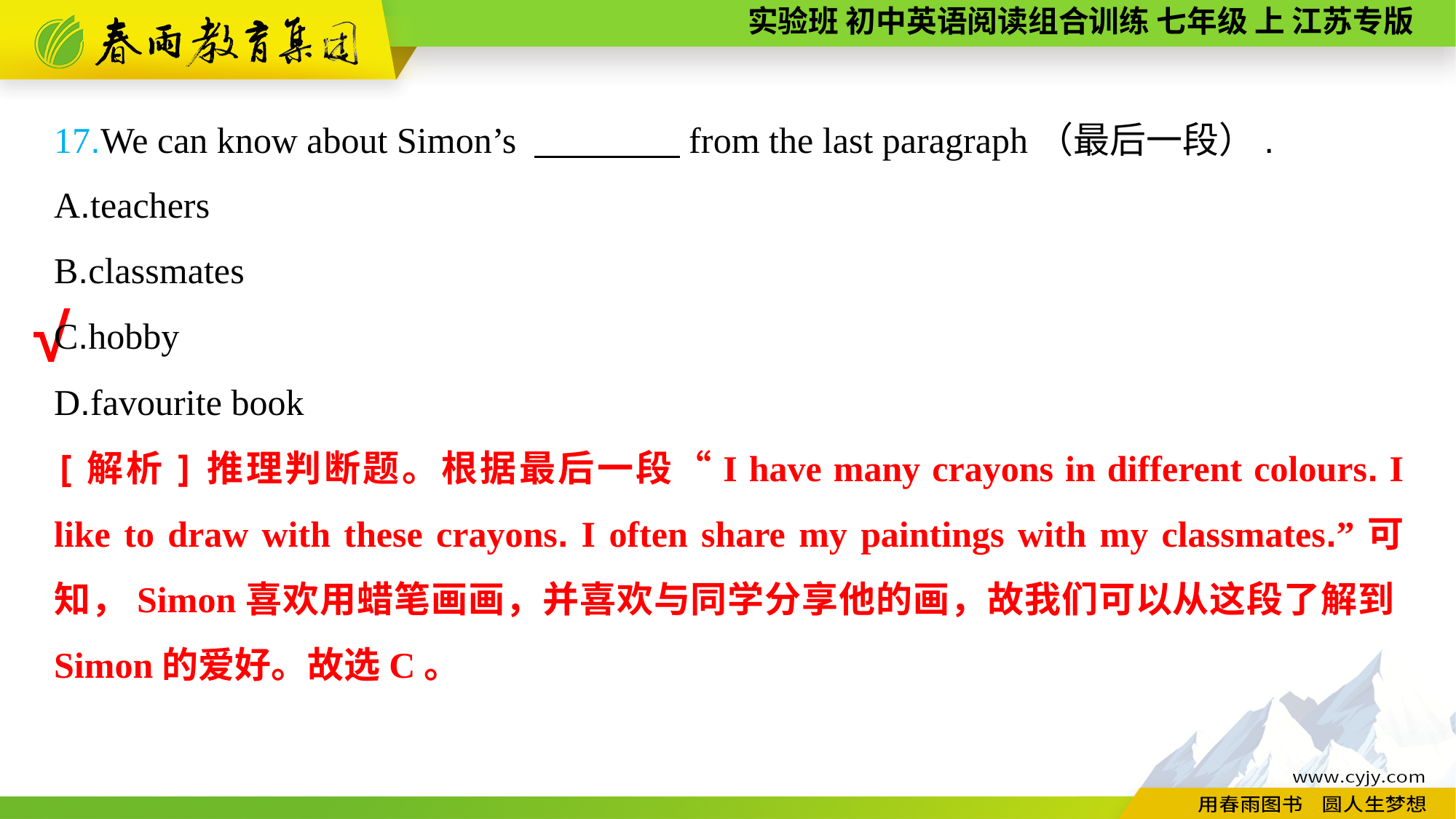

17.We can know about Simon’s 　　　　from the last paragraph（最后一段）.
A.teachers
B.classmates
C.hobby
D.favourite book
√
[解析]推理判断题。根据最后一段“I have many crayons in different colours. I like to draw with these crayons. I often share my paintings with my classmates.”可知，Simon喜欢用蜡笔画画，并喜欢与同学分享他的画，故我们可以从这段了解到Simon的爱好。故选C。